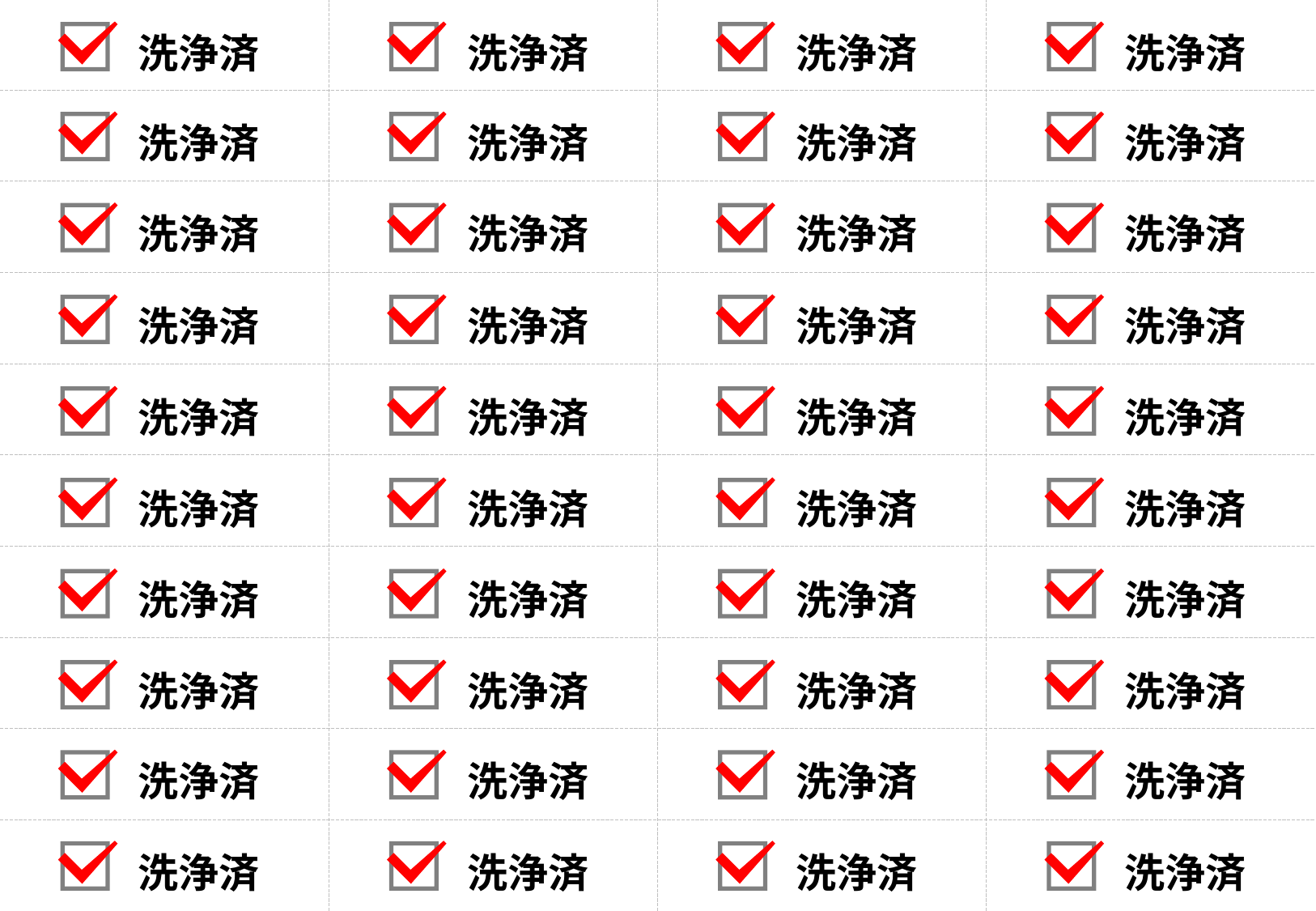

洗浄済
洗浄済
洗浄済
洗浄済

洗浄済
洗浄済
洗浄済
洗浄済

洗浄済
洗浄済
洗浄済
洗浄済

洗浄済
洗浄済
洗浄済
洗浄済

洗浄済
洗浄済
洗浄済
洗浄済

洗浄済
洗浄済
洗浄済
洗浄済

洗浄済
洗浄済
洗浄済
洗浄済

洗浄済
洗浄済
洗浄済
洗浄済

洗浄済
洗浄済
洗浄済
洗浄済

洗浄済
洗浄済
洗浄済
洗浄済